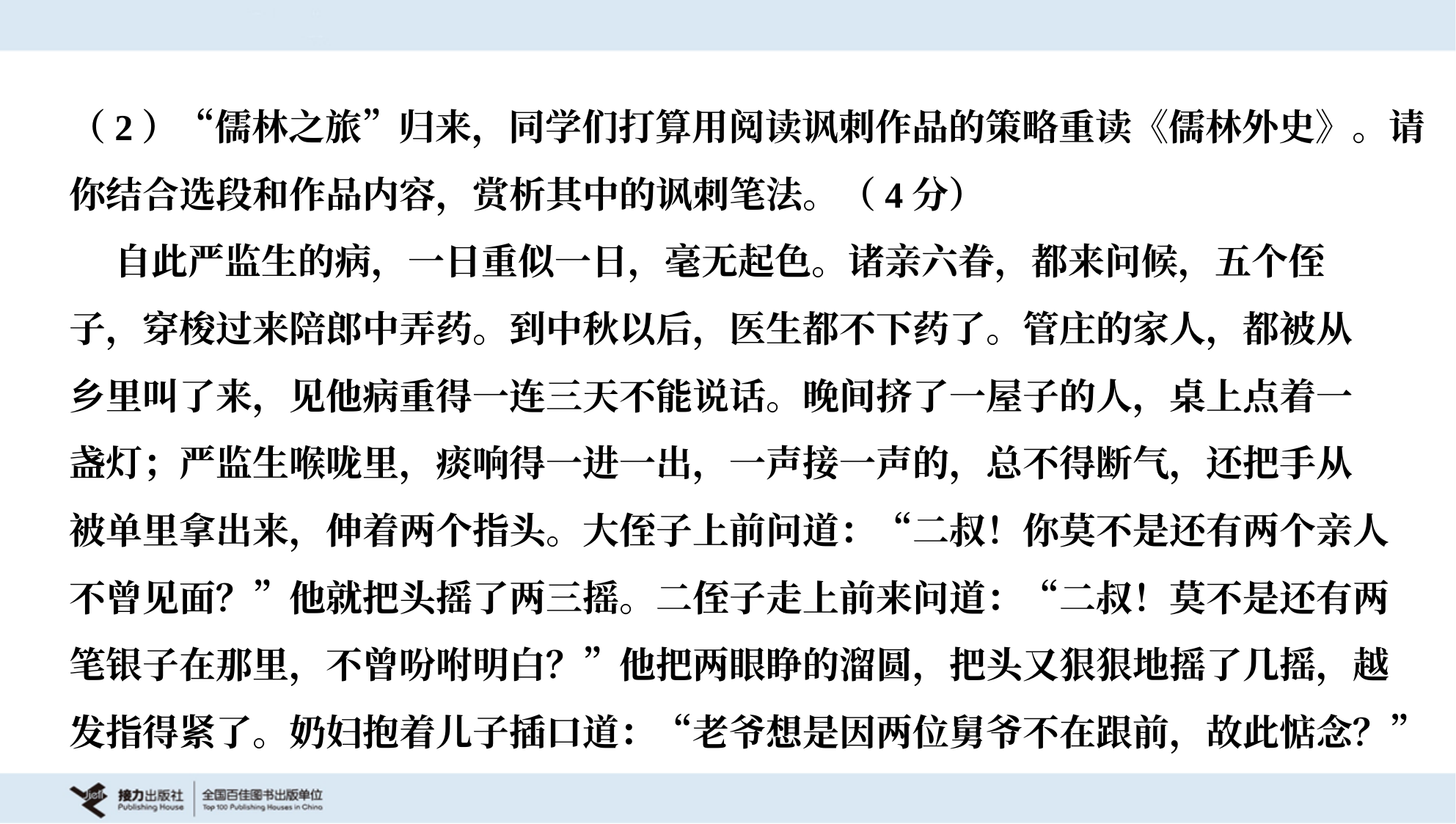

（2）“儒林之旅”归来，同学们打算用阅读讽刺作品的策略重读《儒林外史》。请
你结合选段和作品内容，赏析其中的讽刺笔法。（4分）
    自此严监生的病，一日重似一日，毫无起色。诸亲六眷，都来问候，五个侄
子，穿梭过来陪郎中弄药。到中秋以后，医生都不下药了。管庄的家人，都被从
乡里叫了来，见他病重得一连三天不能说话。晚间挤了一屋子的人，桌上点着一
盏灯；严监生喉咙里，痰响得一进一出，一声接一声的，总不得断气，还把手从
被单里拿出来，伸着两个指头。大侄子上前问道：“二叔！你莫不是还有两个亲人
不曾见面？”他就把头摇了两三摇。二侄子走上前来问道：“二叔！莫不是还有两
笔银子在那里，不曾吩咐明白？”他把两眼睁的溜圆，把头又狠狠地摇了几摇，越
发指得紧了。奶妇抱着儿子插口道：“老爷想是因两位舅爷不在跟前，故此惦念？”